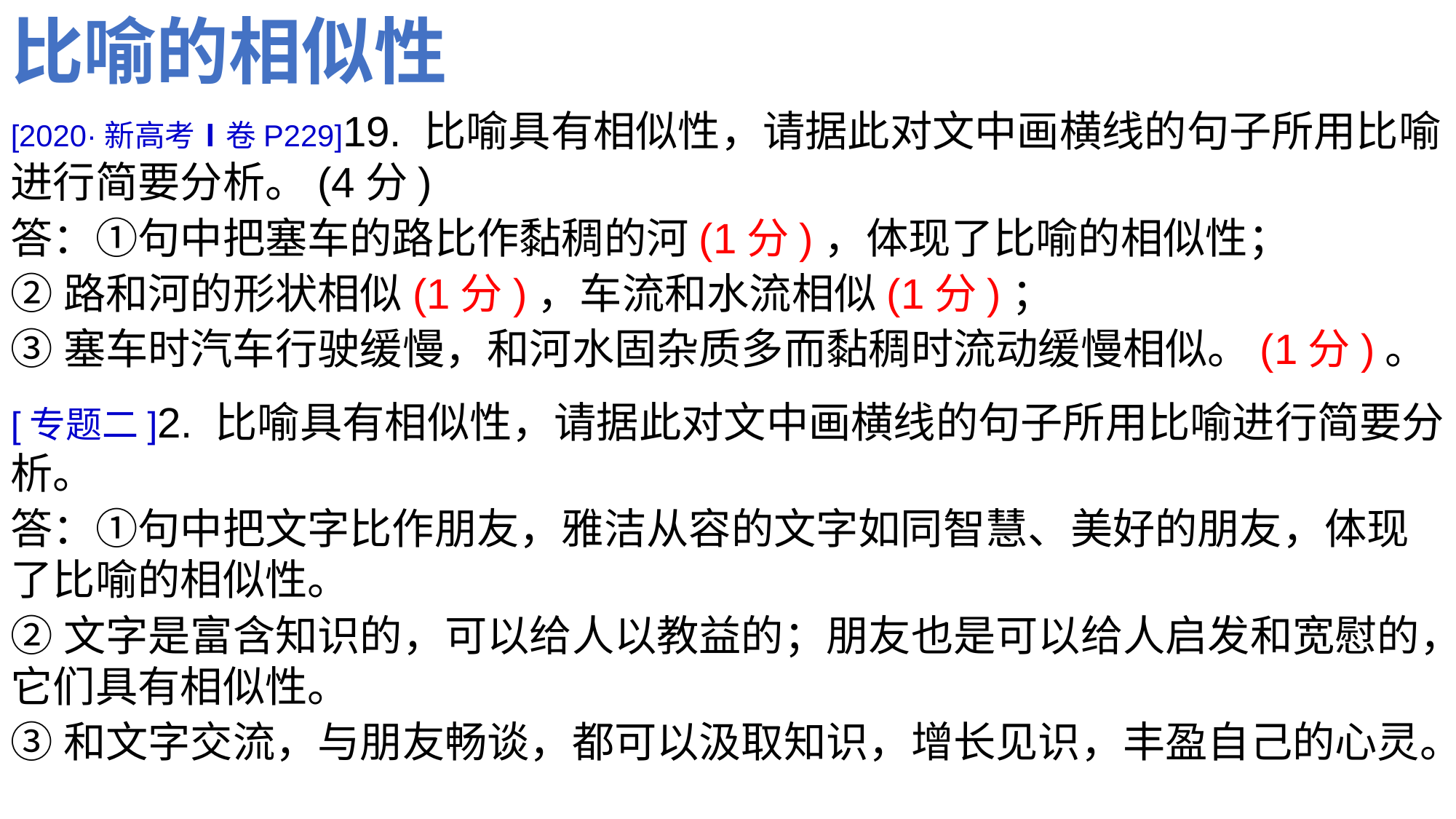

比喻的相似性
[2020·新高考Ⅰ卷P229]19. 比喻具有相似性，请据此对文中画横线的句子所用比喻进行简要分析。(4分)
答：①句中把塞车的路比作黏稠的河(1分)，体现了比喻的相似性；
②路和河的形状相似(1分)，车流和水流相似(1分)；
③塞车时汽车行驶缓慢，和河水固杂质多而黏稠时流动缓慢相似。(1分)。
[专题二]2. 比喻具有相似性，请据此对文中画横线的句子所用比喻进行简要分析。
答：①句中把文字比作朋友，雅洁从容的文字如同智慧、美好的朋友，体现了比喻的相似性。
②文字是富含知识的，可以给人以教益的；朋友也是可以给人启发和宽慰的，它们具有相似性。
③和文字交流，与朋友畅谈，都可以汲取知识，增长见识，丰盈自己的心灵。